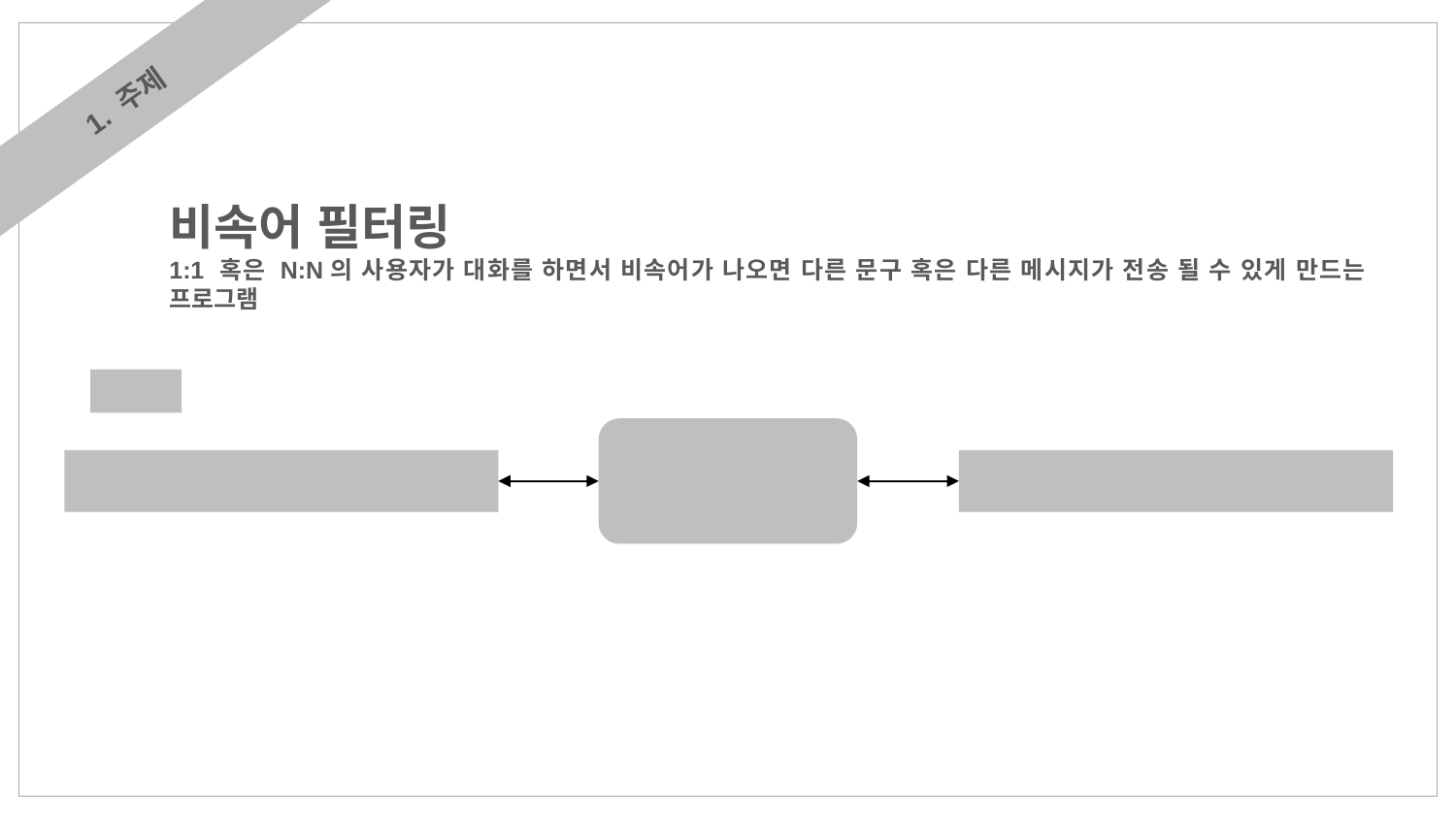

1. 주제
비속어 필터링
1:1 혹은 N:N의 사용자가 대화를 하면서 비속어가 나오면 다른 문구 혹은 다른 메시지가 전송 될 수 있게 만드는 프로그램
예시

보낸 메시지 :  바보 같은 놈
받은 메시지 : ** 같은 *
데이터 처리